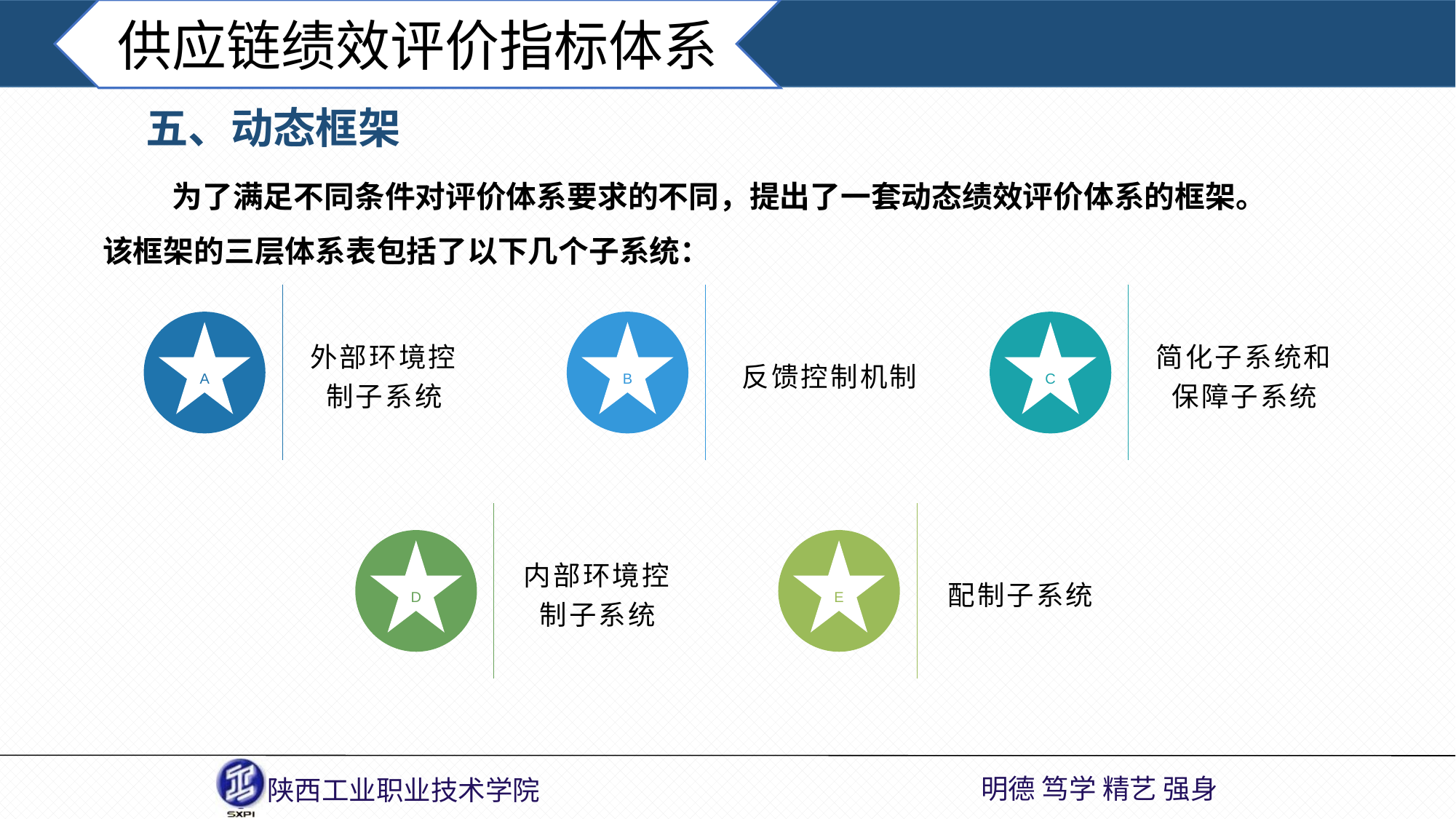

供应链绩效评价指标体系
五、动态框架
         为了满足不同条件对评价体系要求的不同，提出了一套动态绩效评价体系的框架。该框架的三层体系表包括了以下几个子系统：
外部环境控制子系统
反馈控制机制
简化子系统和保障子系统

A
B
C
内部环境控制子系统
配制子系统

D
E